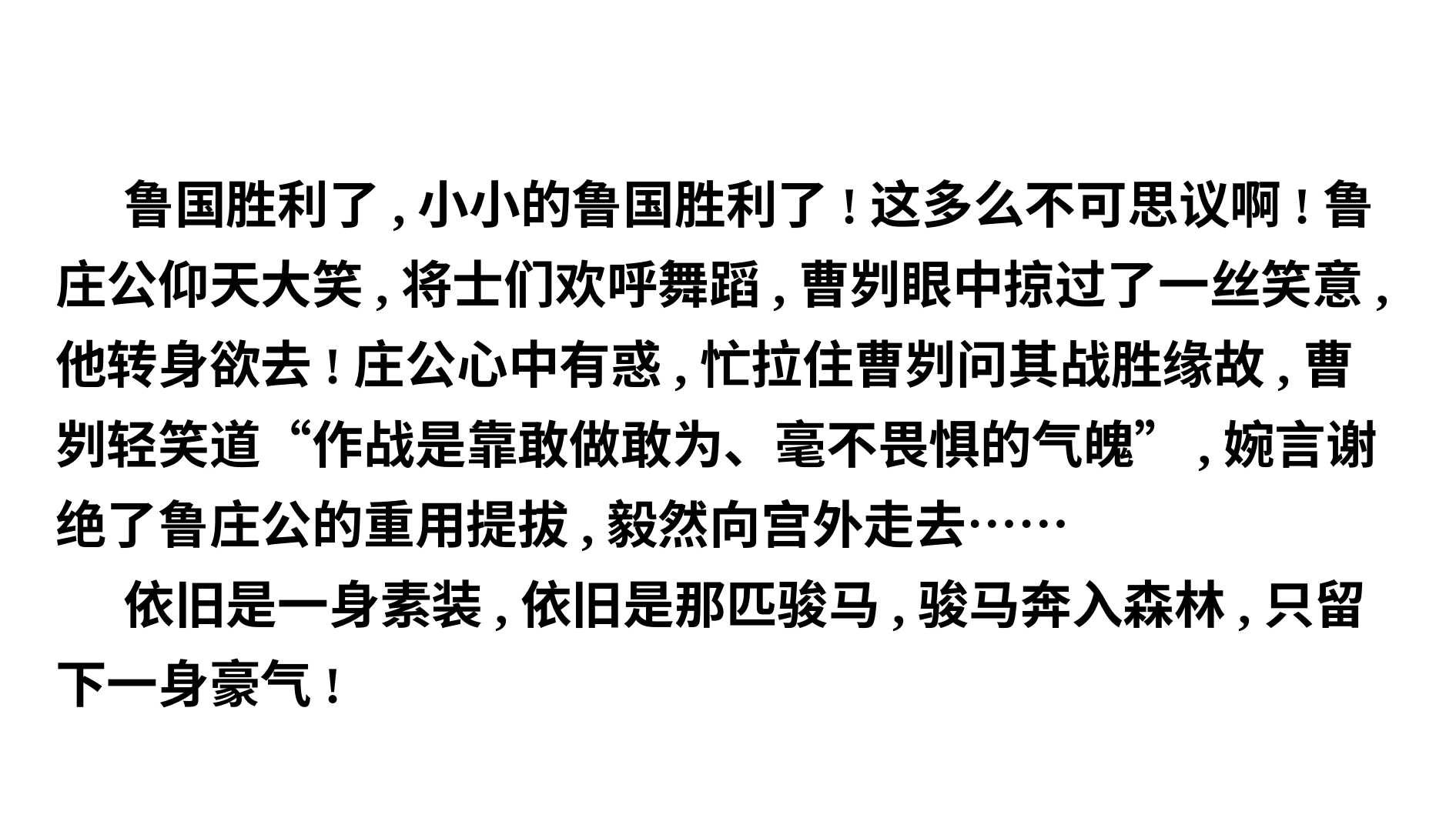

鲁国胜利了,小小的鲁国胜利了!这多么不可思议啊!鲁庄公仰天大笑,将士们欢呼舞蹈,曹刿眼中掠过了一丝笑意,他转身欲去!庄公心中有惑,忙拉住曹刿问其战胜缘故,曹刿轻笑道“作战是靠敢做敢为、毫不畏惧的气魄”,婉言谢绝了鲁庄公的重用提拔,毅然向宫外走去……
依旧是一身素装,依旧是那匹骏马,骏马奔入森林,只留下一身豪气!